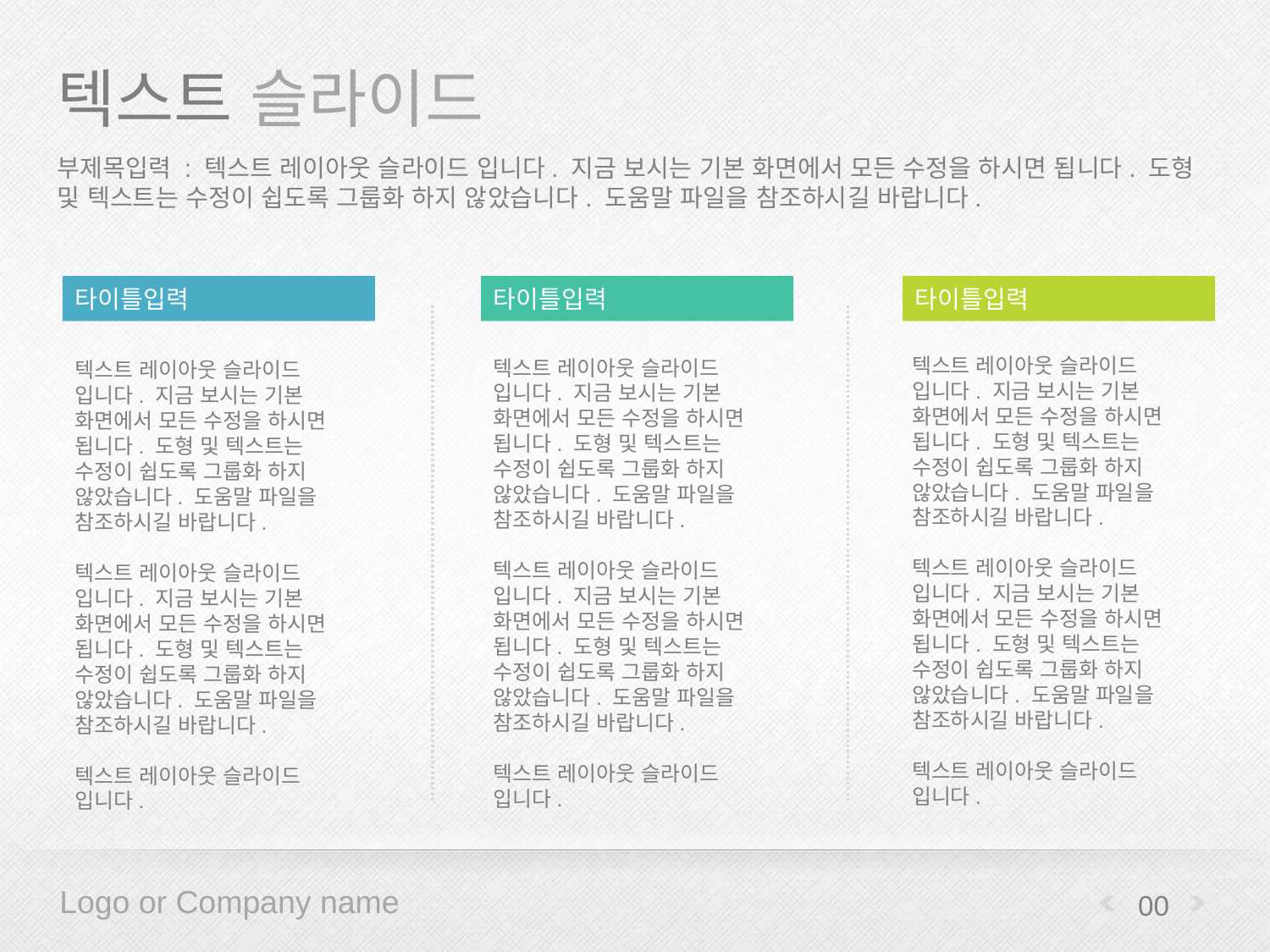

# 텍스트 슬라이드
부제목입력 : 텍스트 레이아웃 슬라이드 입니다. 지금 보시는 기본 화면에서 모든 수정을 하시면 됩니다. 도형 및 텍스트는 수정이 쉽도록 그룹화 하지 않았습니다. 도움말 파일을 참조하시길 바랍니다.
타이틀입력
타이틀입력
타이틀입력

텍스트 레이아웃 슬라이드 입니다. 지금 보시는 기본 화면에서 모든 수정을 하시면 됩니다. 도형 및 텍스트는 수정이 쉽도록 그룹화 하지 않았습니다. 도움말 파일을 참조하시길 바랍니다.

텍스트 레이아웃 슬라이드 입니다. 지금 보시는 기본 화면에서 모든 수정을 하시면 됩니다. 도형 및 텍스트는 수정이 쉽도록 그룹화 하지 않았습니다. 도움말 파일을 참조하시길 바랍니다.

텍스트 레이아웃 슬라이드 입니다.
텍스트 레이아웃 슬라이드 입니다. 지금 보시는 기본 화면에서 모든 수정을 하시면 됩니다. 도형 및 텍스트는 수정이 쉽도록 그룹화 하지 않았습니다. 도움말 파일을 참조하시길 바랍니다.

텍스트 레이아웃 슬라이드 입니다. 지금 보시는 기본 화면에서 모든 수정을 하시면 됩니다. 도형 및 텍스트는 수정이 쉽도록 그룹화 하지 않았습니다. 도움말 파일을 참조하시길 바랍니다.

텍스트 레이아웃 슬라이드 입니다.
텍스트 레이아웃 슬라이드 입니다. 지금 보시는 기본 화면에서 모든 수정을 하시면 됩니다. 도형 및 텍스트는 수정이 쉽도록 그룹화 하지 않았습니다. 도움말 파일을 참조하시길 바랍니다.

텍스트 레이아웃 슬라이드 입니다. 지금 보시는 기본 화면에서 모든 수정을 하시면 됩니다. 도형 및 텍스트는 수정이 쉽도록 그룹화 하지 않았습니다. 도움말 파일을 참조하시길 바랍니다.

텍스트 레이아웃 슬라이드 입니다.
00